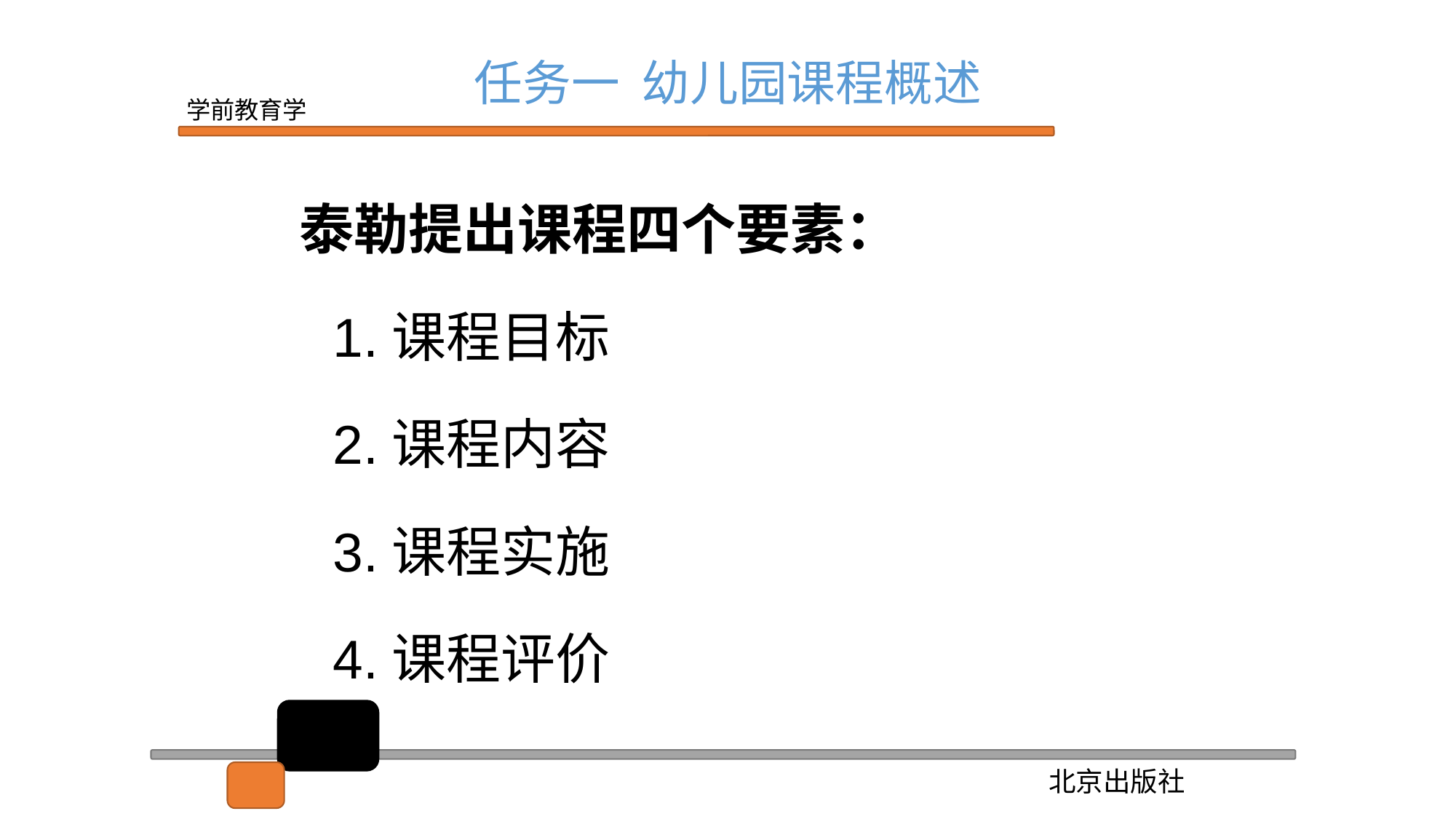

任务一  幼儿园课程概述
      泰勒提出课程四个要素：
        1.课程目标
        2.课程内容
        3.课程实施
        4.课程评价